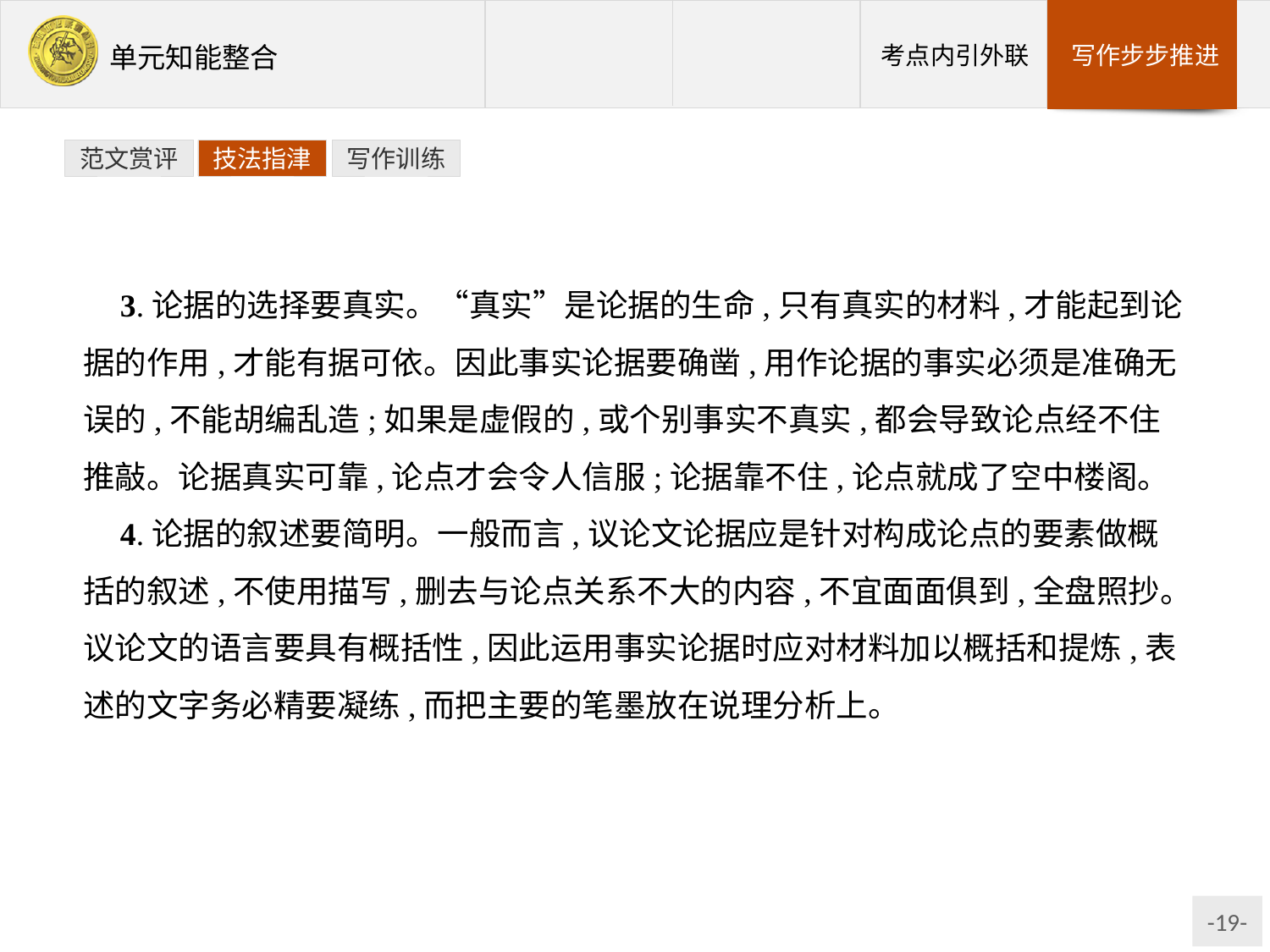

范文赏评
技法指津
写作训练
3.论据的选择要真实。“真实”是论据的生命,只有真实的材料,才能起到论据的作用,才能有据可依。因此事实论据要确凿,用作论据的事实必须是准确无误的,不能胡编乱造;如果是虚假的,或个别事实不真实,都会导致论点经不住推敲。论据真实可靠,论点才会令人信服;论据靠不住,论点就成了空中楼阁。
4.论据的叙述要简明。一般而言,议论文论据应是针对构成论点的要素做概括的叙述,不使用描写,删去与论点关系不大的内容,不宜面面俱到,全盘照抄。议论文的语言要具有概括性,因此运用事实论据时应对材料加以概括和提炼,表述的文字务必精要凝练,而把主要的笔墨放在说理分析上。